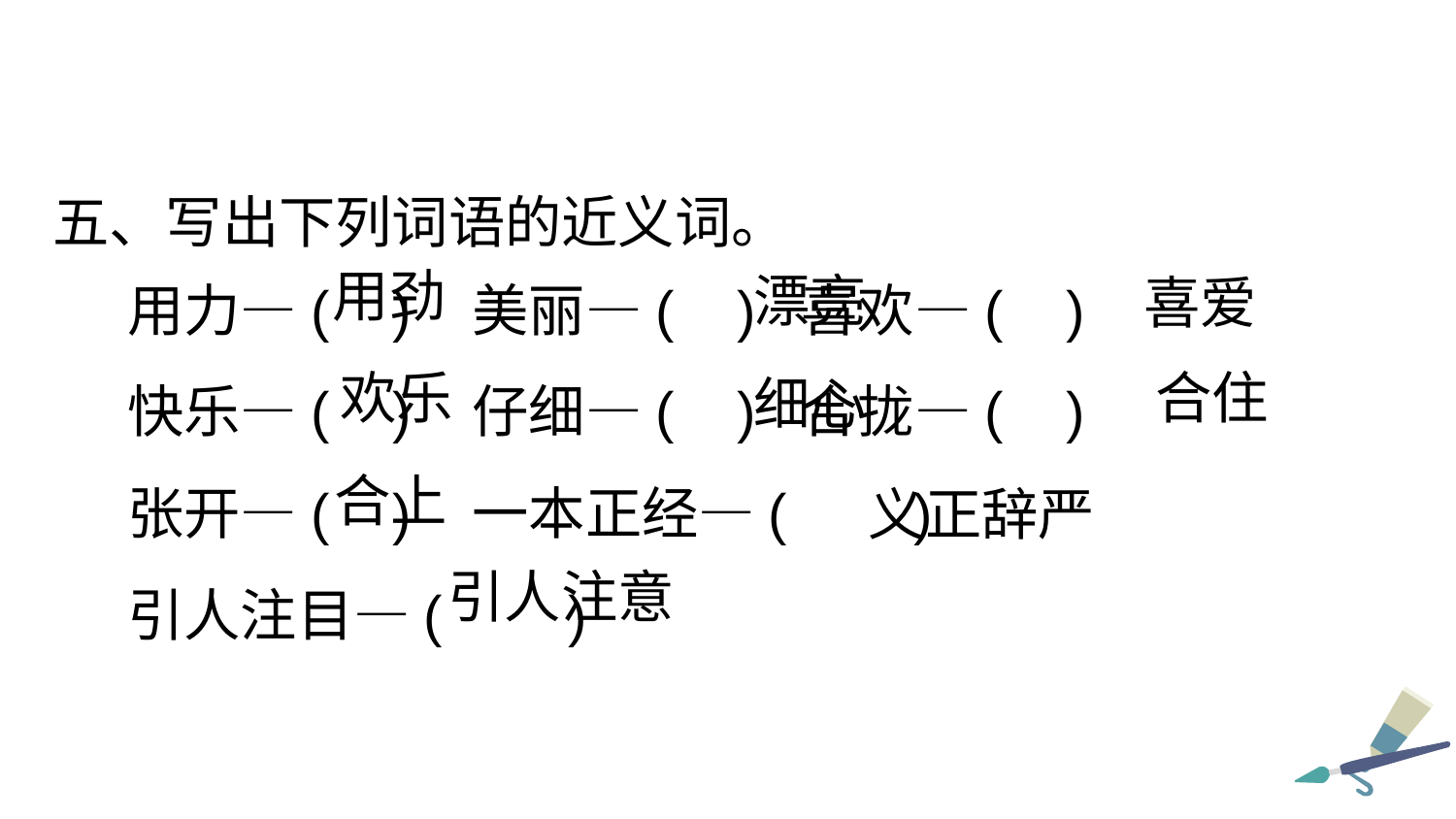

五、写出下列词语的近义词。
用力—(    )   美丽—(    )  喜欢—(    )
快乐—(    )   仔细—(    )  合拢—(    )
张开—(    )   一本正经—(        )
引人注目—(        )
用劲
漂亮
喜爱
欢乐
合住
细心
合上
义正辞严
引人注意